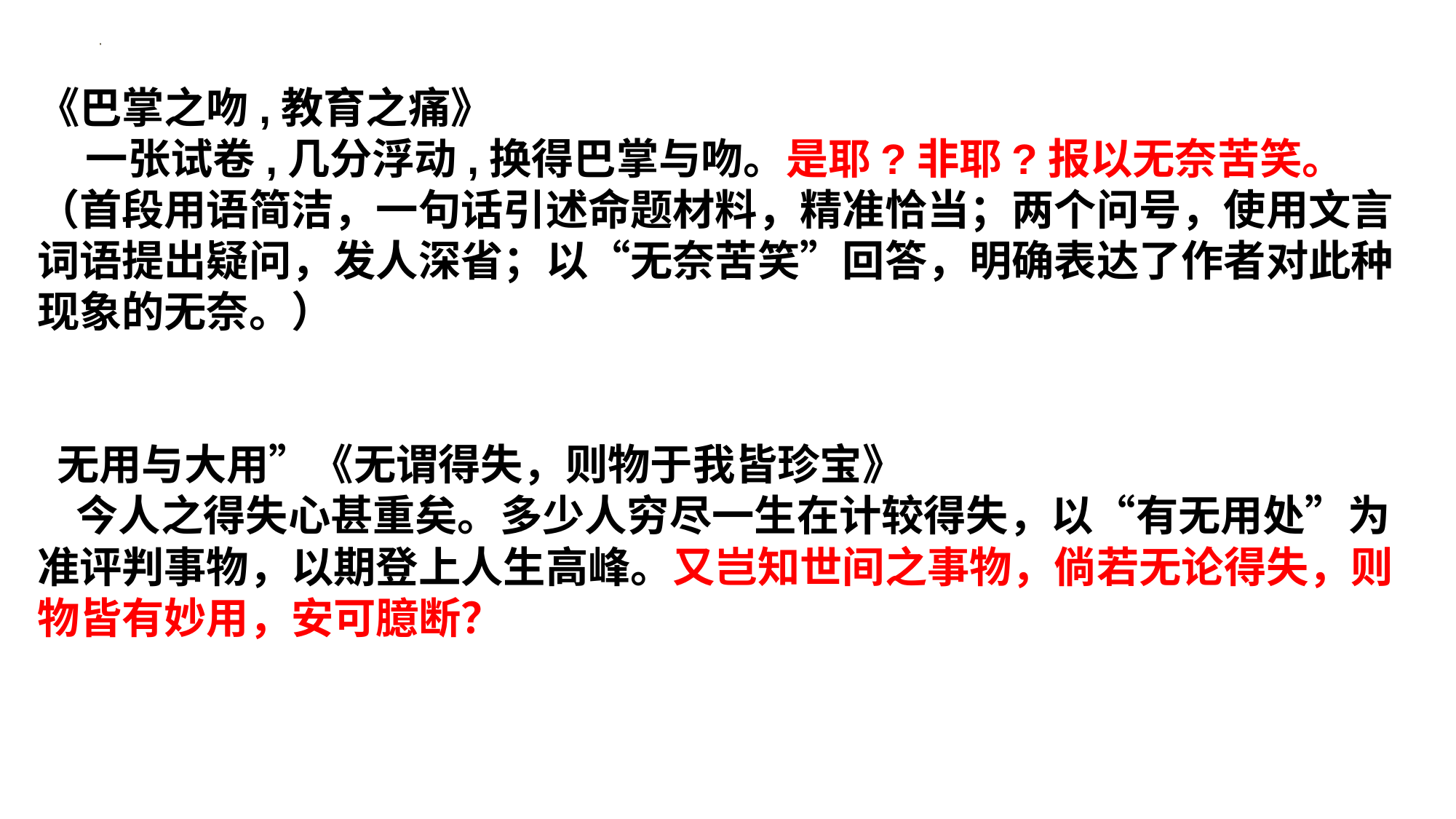

《巴掌之吻,教育之痛》
    一张试卷,几分浮动,换得巴掌与吻。是耶?非耶?报以无奈苦笑。
（首段用语简洁，一句话引述命题材料，精准恰当；两个问号，使用文言词语提出疑问，发人深省；以“无奈苦笑”回答，明确表达了作者对此种现象的无奈。）

 无用与大用”《无谓得失，则物于我皆珍宝》
   今人之得失心甚重矣。多少人穷尽一生在计较得失，以“有无用处”为准评判事物，以期登上人生高峰。又岂知世间之事物，倘若无论得失，则物皆有妙用，安可臆断？